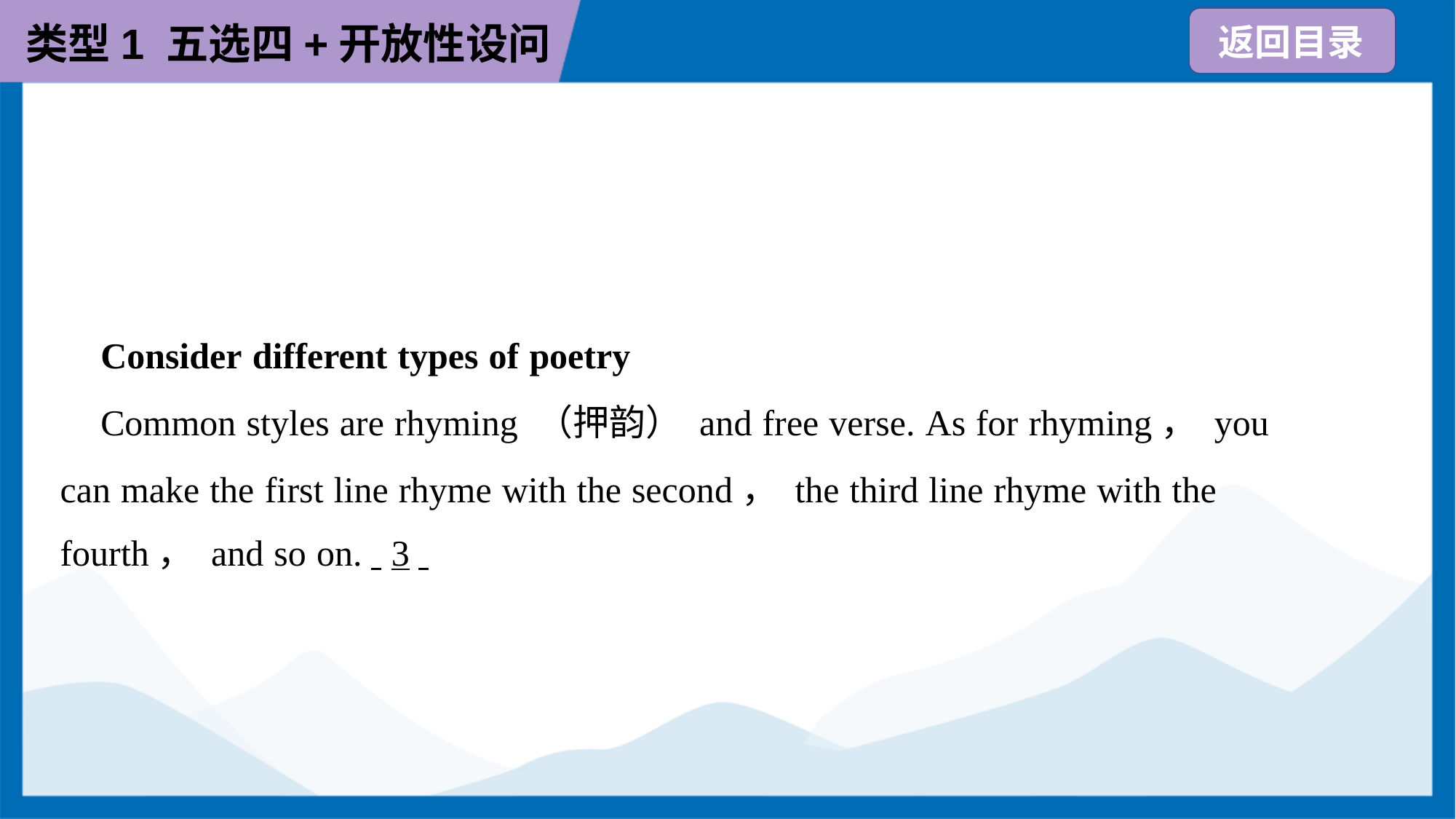

Consider different types of poetry
    Common styles are rhyming （押韵） and free verse. As for rhyming， you
can make the first line rhyme with the second， the third line rhyme with the
fourth， and so on.. .3. .